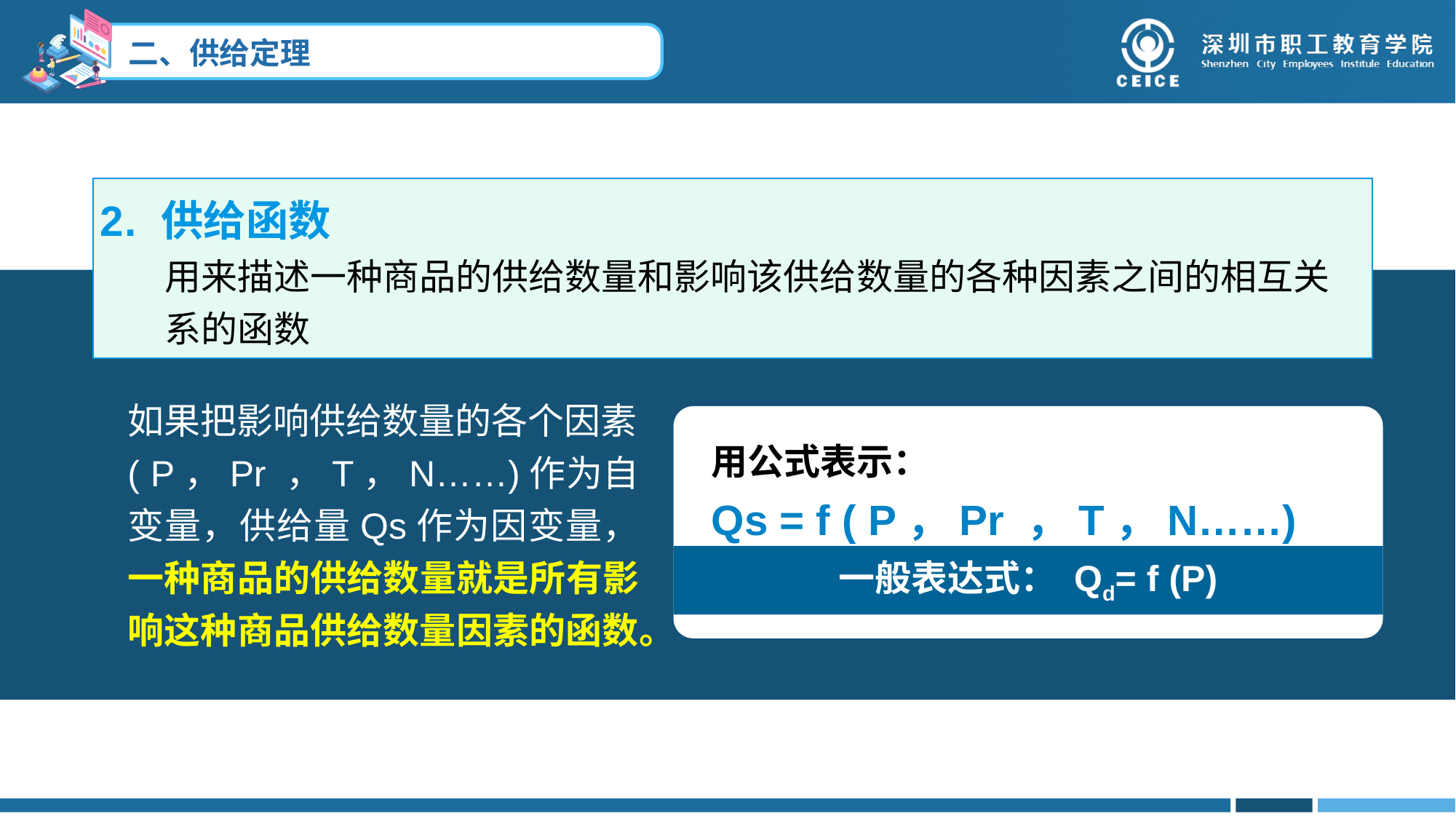

供给函数
用来描述一种商品的供给数量和影响该供给数量的各种因素之间的相互关
系的函数

如果把影响供给数量的各个因素( P，Pr ，T，N……)作为自变量，供给量Qs作为因变量，一种商品的供给数量就是所有影响这种商品供给数量因素的函数。

用公式表示：
Qs = f ( P，Pr ，T，N……)
一般表达式： Qd= f (P)